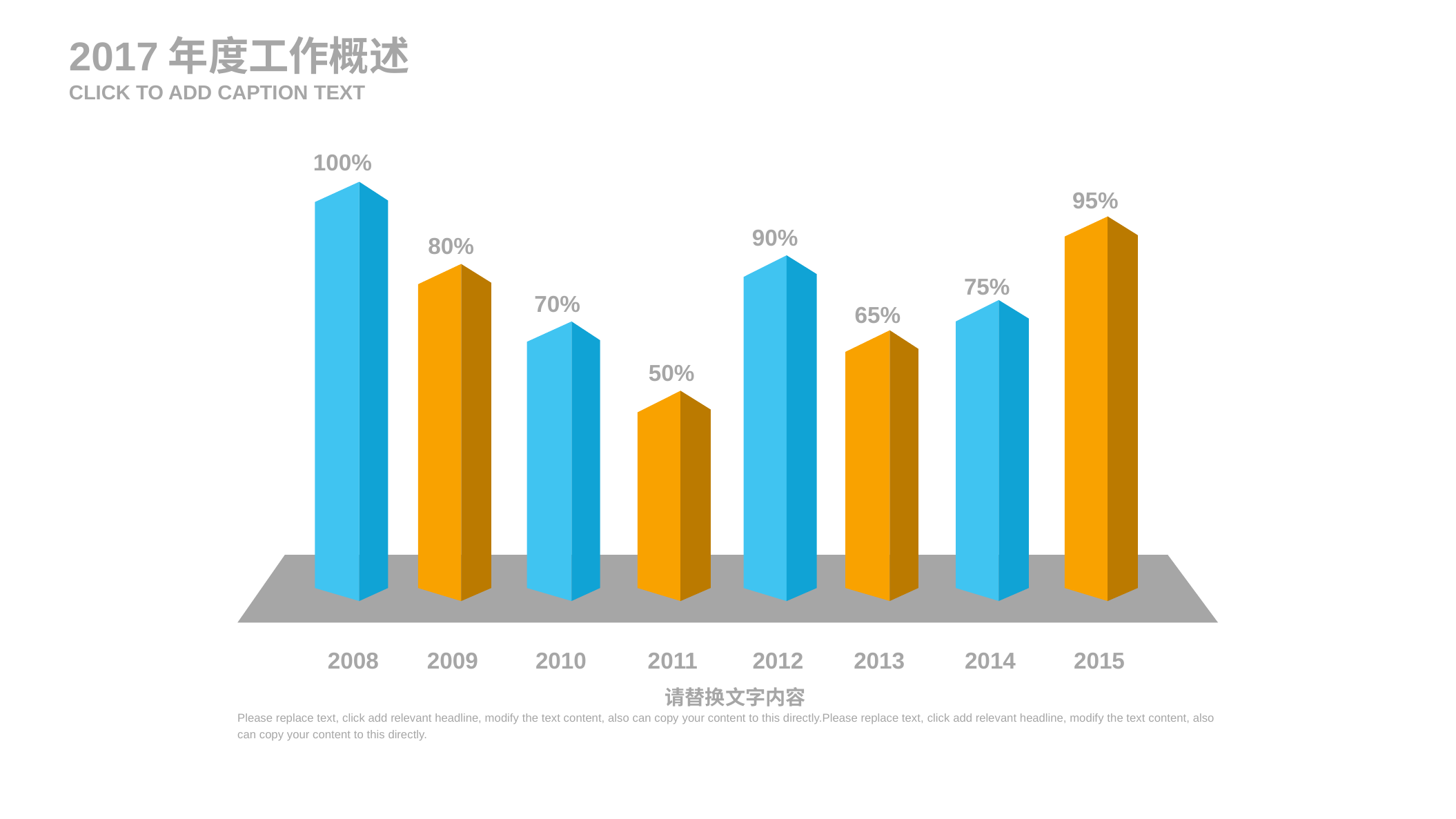

2017年度工作概述
CLICK TO ADD CAPTION TEXT
100%
95%

90%

80%

75%

70%
65%

50%

2008
2009
2010
2011
2012
2013
2014
2015
请替换文字内容
Please replace text, click add relevant headline, modify the text content, also can copy your content to this directly.Please replace text, click add relevant headline, modify the text content, also can copy your content to this directly.